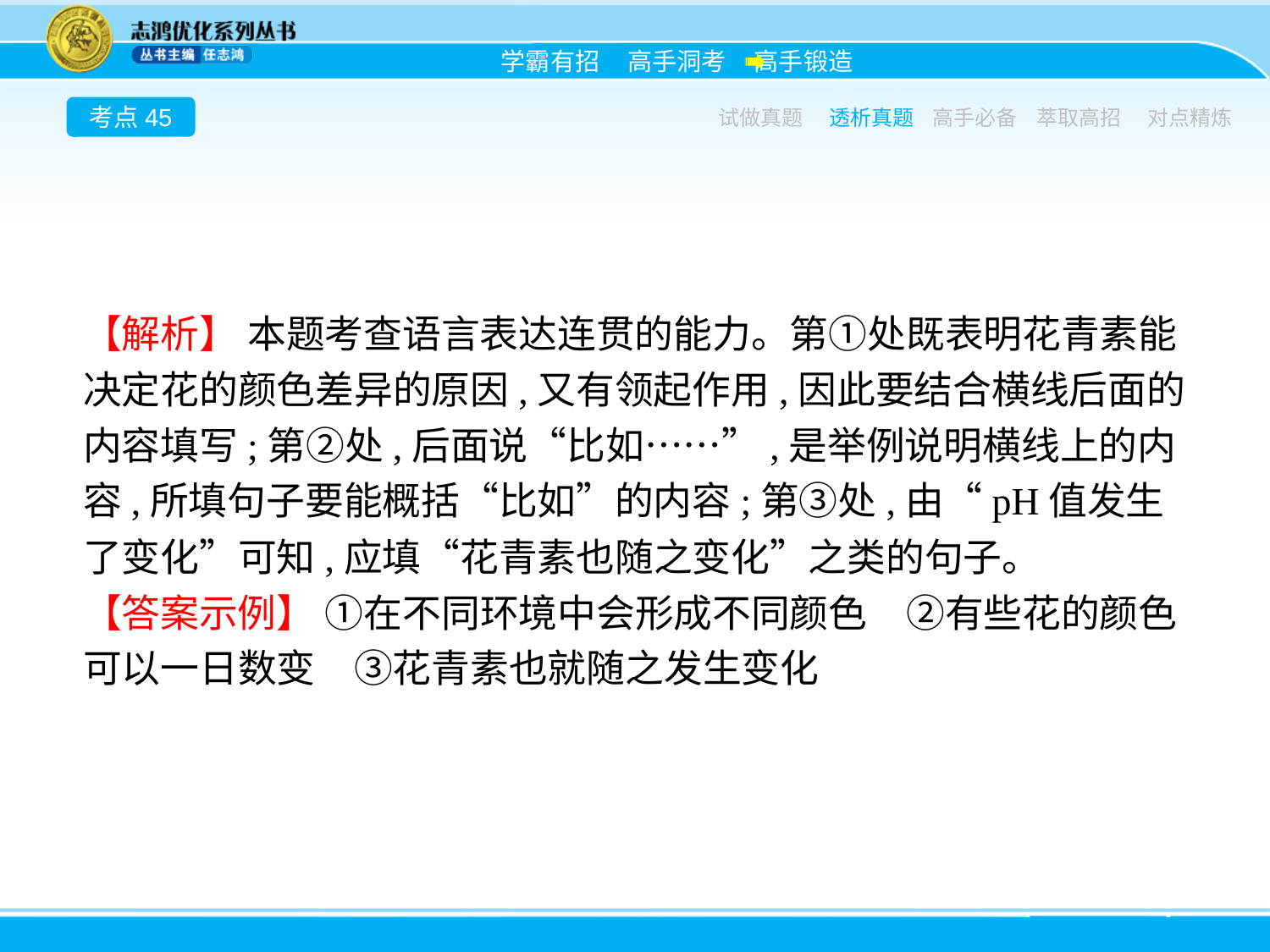

考点45
试做真题
透析真题
高手必备
萃取高招
对点精炼
【解析】 本题考查语言表达连贯的能力。第①处既表明花青素能决定花的颜色差异的原因,又有领起作用,因此要结合横线后面的内容填写;第②处,后面说“比如……”,是举例说明横线上的内容,所填句子要能概括“比如”的内容;第③处,由“pH值发生了变化”可知,应填“花青素也随之变化”之类的句子。
【答案示例】 ①在不同环境中会形成不同颜色　②有些花的颜色可以一日数变　③花青素也就随之发生变化